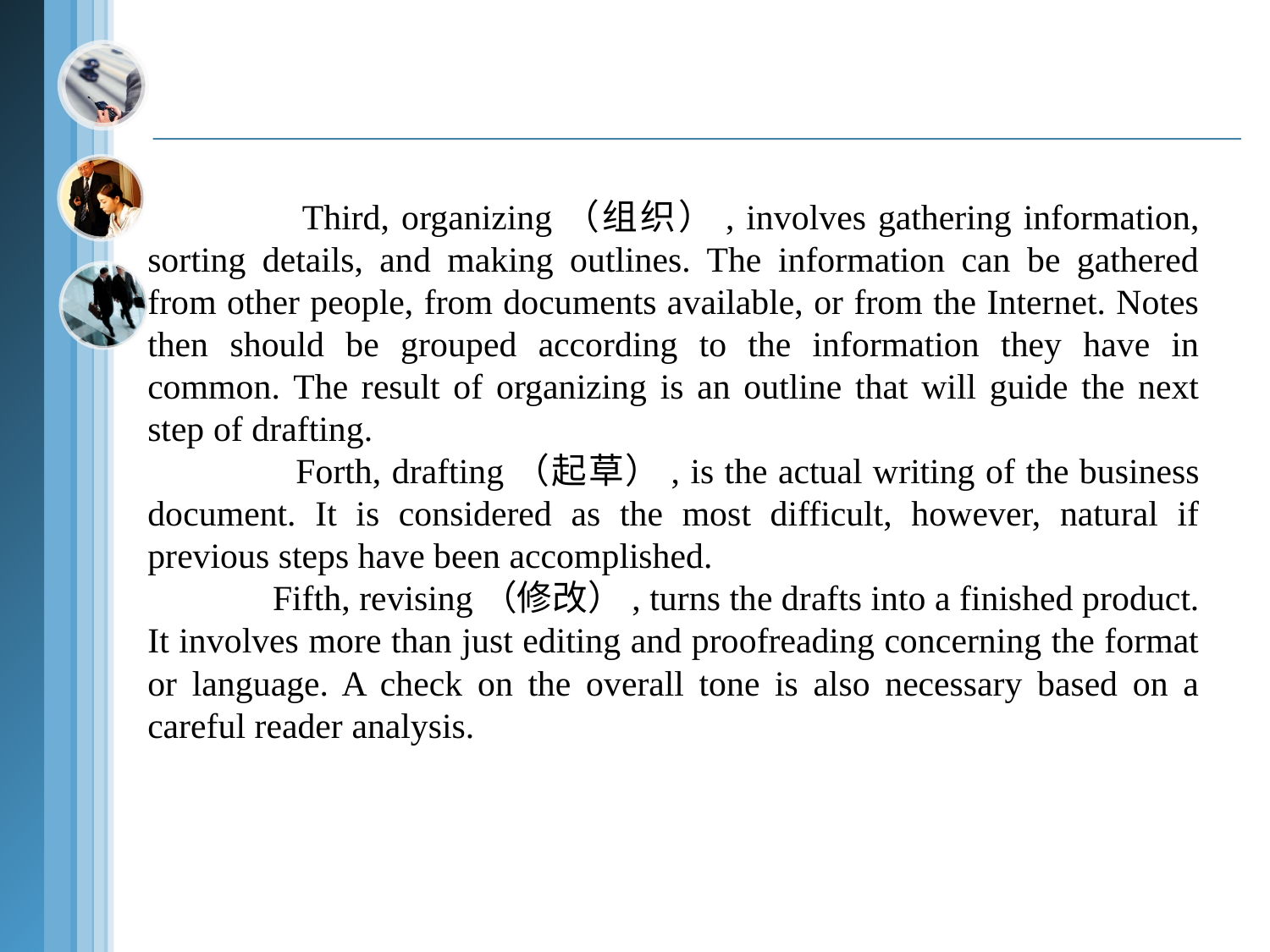

Third, organizing（组织）, involves gathering information, sorting details, and making outlines. The information can be gathered from other people, from documents available, or from the Internet. Notes then should be grouped according to the information they have in common. The result of organizing is an outline that will guide the next step of drafting.
              Forth, drafting（起草）, is the actual writing of the business document. It is considered as the most difficult, however, natural if previous steps have been accomplished.
              Fifth, revising（修改）, turns the drafts into a finished product. It involves more than just editing and proofreading concerning the format or language. A check on the overall tone is also necessary based on a careful reader analysis.